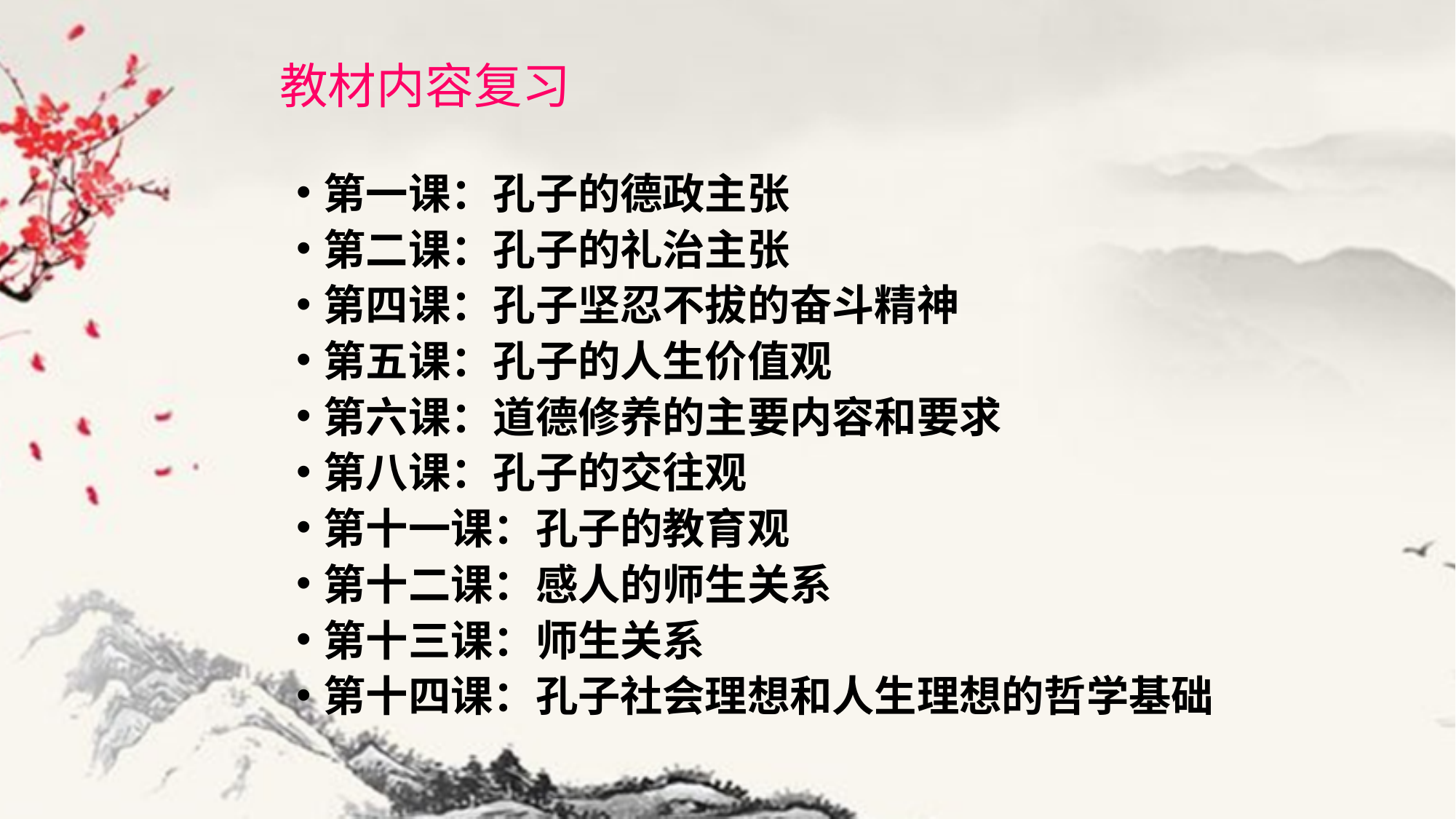

# 教材内容复习
第一课：孔子的德政主张
第二课：孔子的礼治主张
第四课：孔子坚忍不拔的奋斗精神
第五课：孔子的人生价值观
第六课：道德修养的主要内容和要求
第八课：孔子的交往观
第十一课：孔子的教育观
第十二课：感人的师生关系
第十三课：师生关系
第十四课：孔子社会理想和人生理想的哲学基础